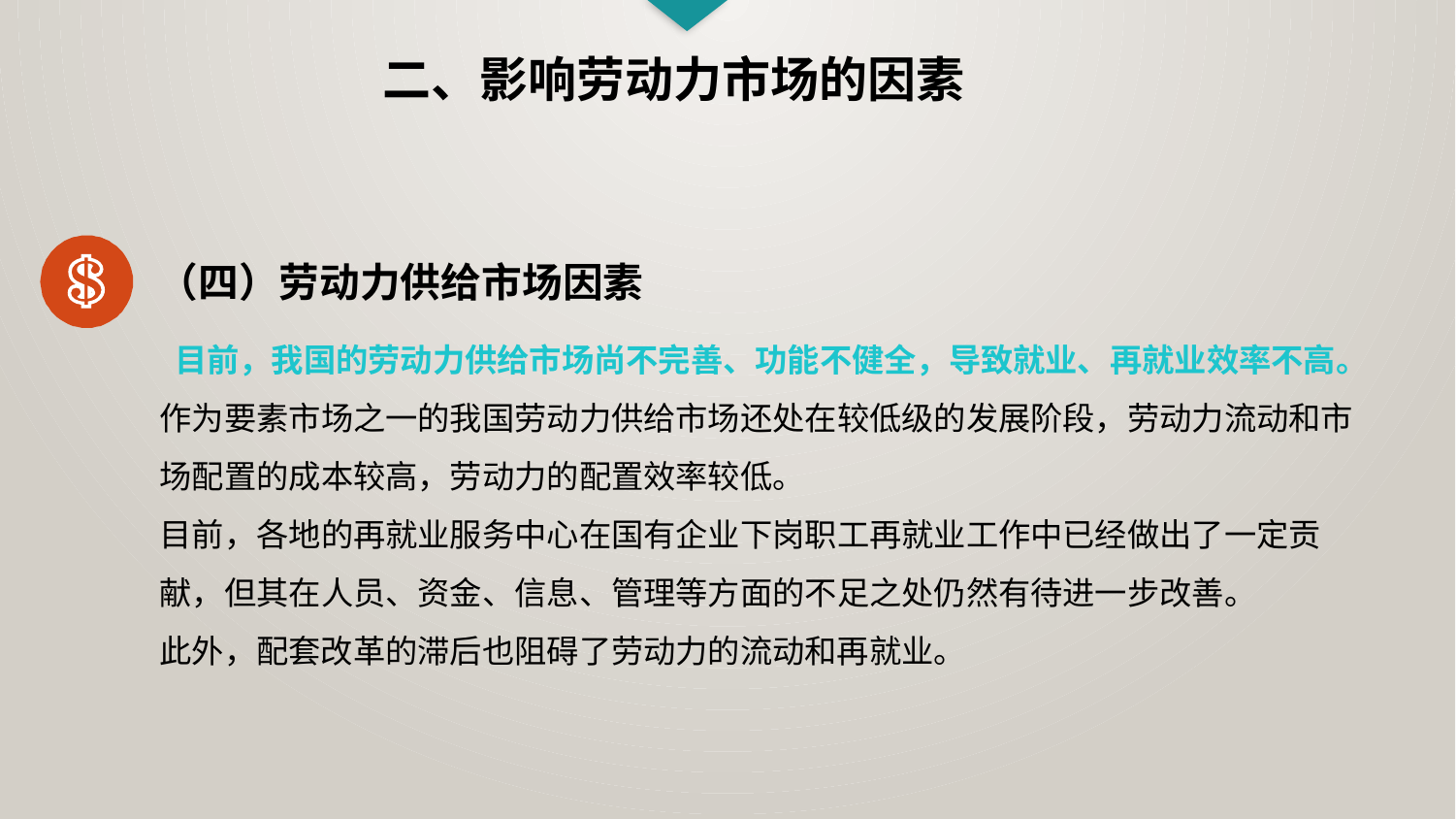

二、影响劳动力市场的因素

（四）劳动力供给市场因素

 目前，我国的劳动力供给市场尚不完善、功能不健全，导致就业、再就业效率不高。作为要素市场之一的我国劳动力供给市场还处在较低级的发展阶段，劳动力流动和市场配置的成本较高，劳动力的配置效率较低。
目前，各地的再就业服务中心在国有企业下岗职工再就业工作中已经做出了一定贡献，但其在人员、资金、信息、管理等方面的不足之处仍然有待进一步改善。
此外，配套改革的滞后也阻碍了劳动力的流动和再就业。
52